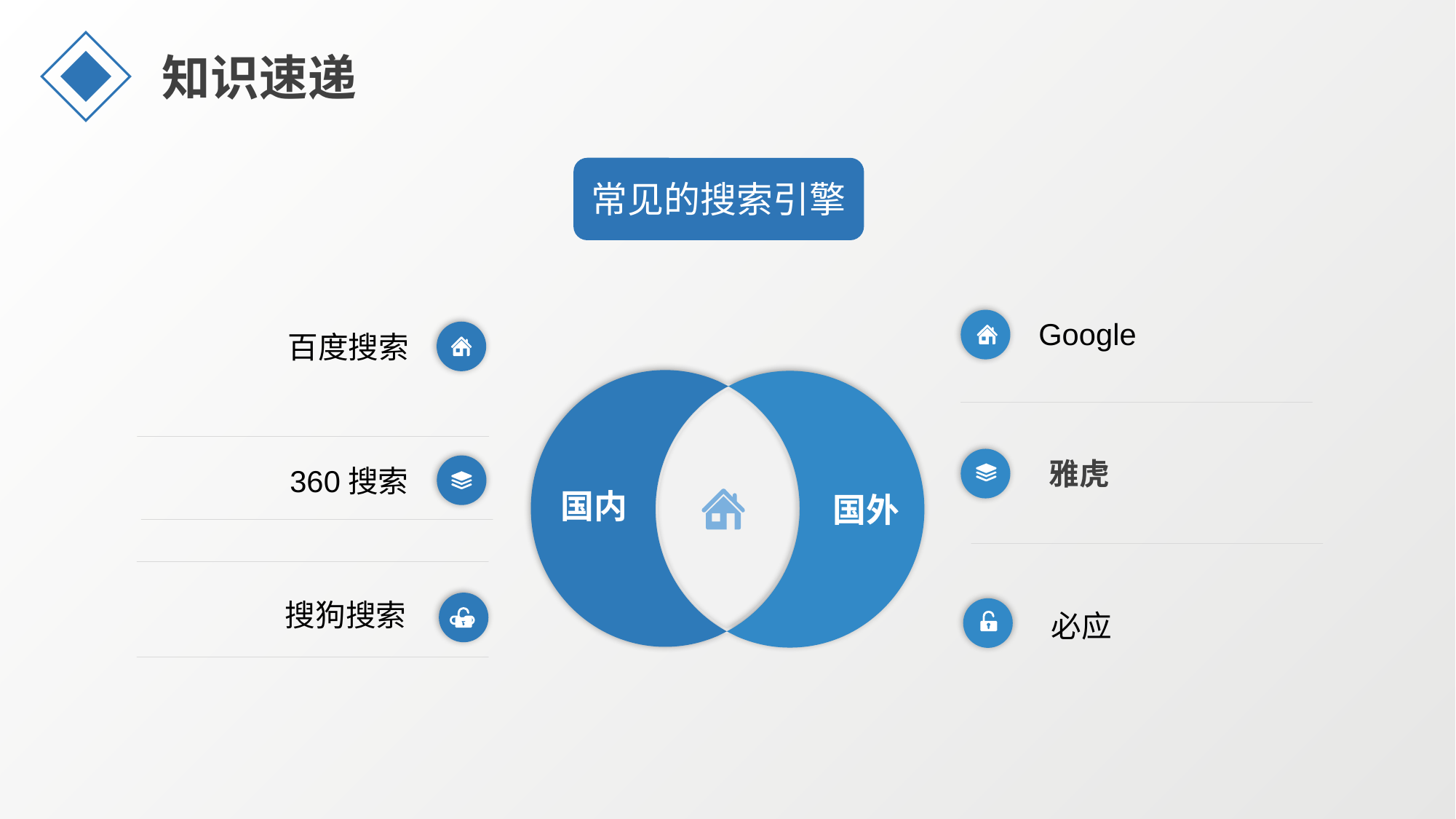

知识速递

常见的搜索引擎
国内

国外
Google

雅虎

必应

百度搜索

360搜索

搜狗搜索